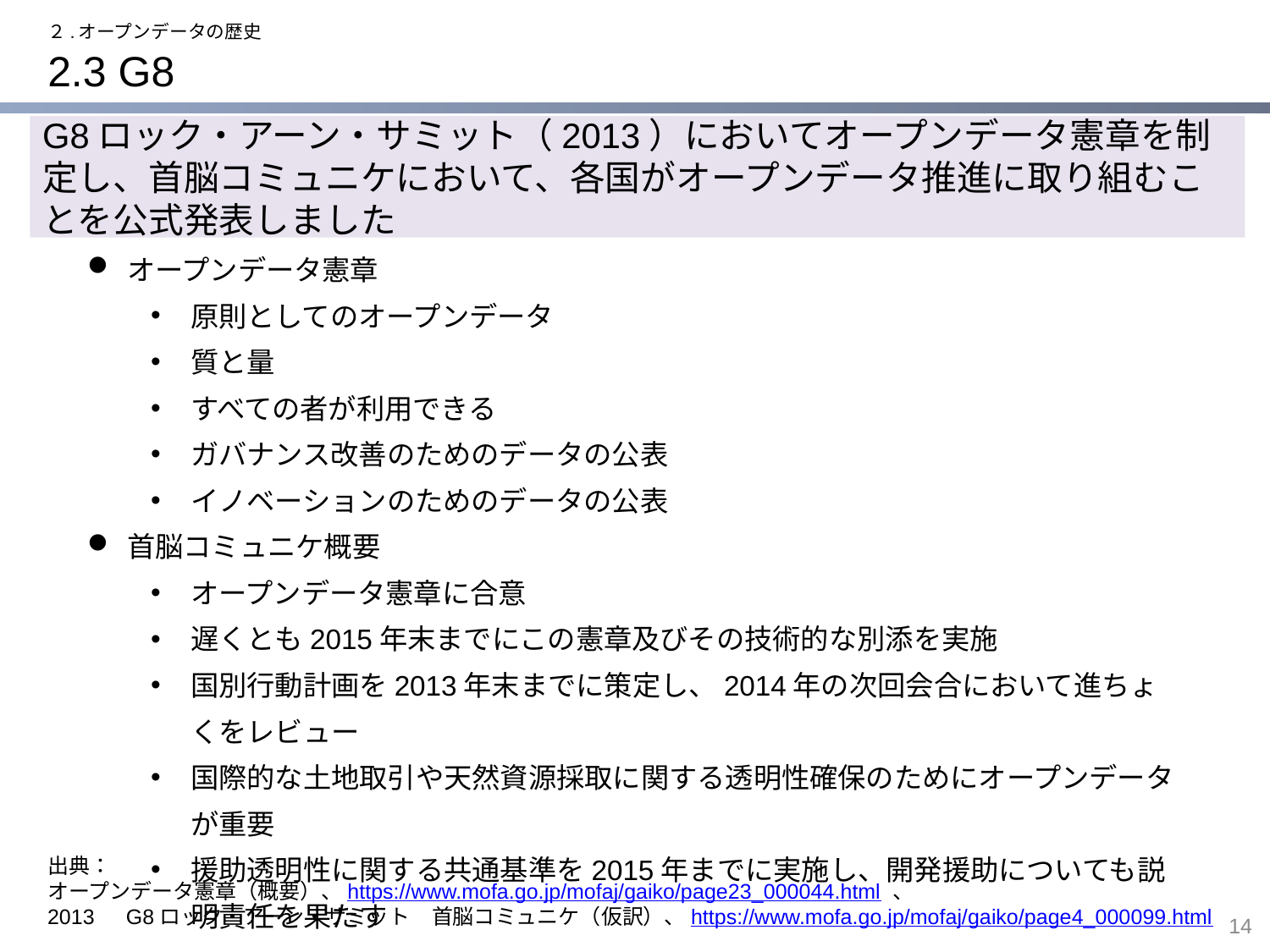

２.オープンデータの歴史
# 2.3 G8
G8ロック・アーン・サミット（2013）においてオープンデータ憲章を制定し、首脳コミュニケにおいて、各国がオープンデータ推進に取り組むことを公式発表しました
オープンデータ憲章
原則としてのオープンデータ
質と量
すべての者が利用できる
ガバナンス改善のためのデータの公表
イノベーションのためのデータの公表
首脳コミュニケ概要
オープンデータ憲章に合意
遅くとも2015年末までにこの憲章及びその技術的な別添を実施
国別行動計画を2013年末までに策定し、2014年の次回会合において進ちょくをレビュー
国際的な土地取引や天然資源採取に関する透明性確保のためにオープンデータが重要
援助透明性に関する共通基準を2015年までに実施し、開発援助についても説明責任を果たす
出典：
オープンデータ憲章（概要）、https://www.mofa.go.jp/mofaj/gaiko/page23_000044.html 、
2013　G8ロック・アーン・サミット　首脳コミュニケ（仮訳）、https://www.mofa.go.jp/mofaj/gaiko/page4_000099.html
14